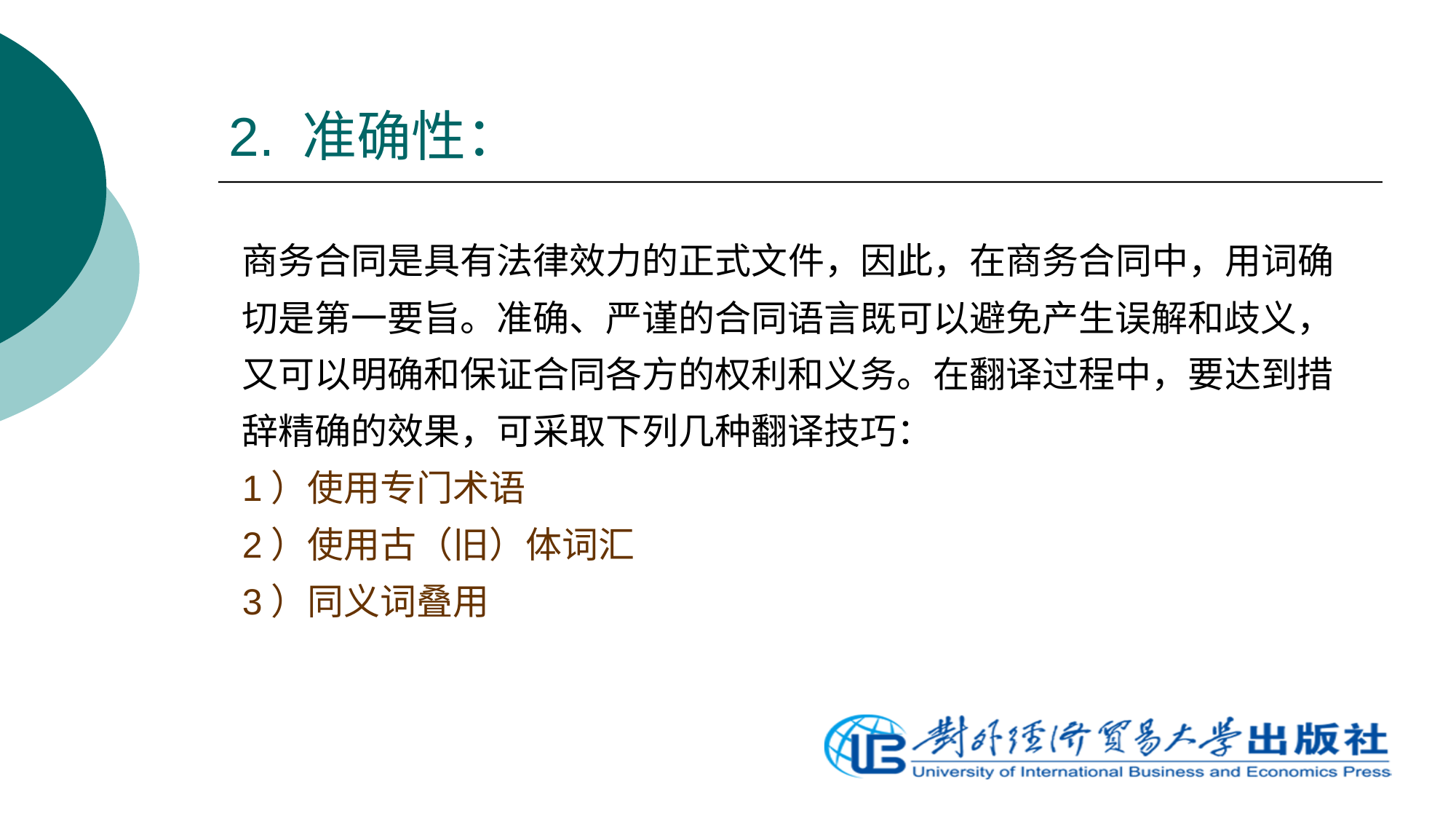

# 2. 准确性：
商务合同是具有法律效力的正式文件，因此，在商务合同中，用词确切是第一要旨。准确、严谨的合同语言既可以避免产生误解和歧义，又可以明确和保证合同各方的权利和义务。在翻译过程中，要达到措辞精确的效果，可采取下列几种翻译技巧：
1）使用专门术语
2）使用古（旧）体词汇
3）同义词叠用